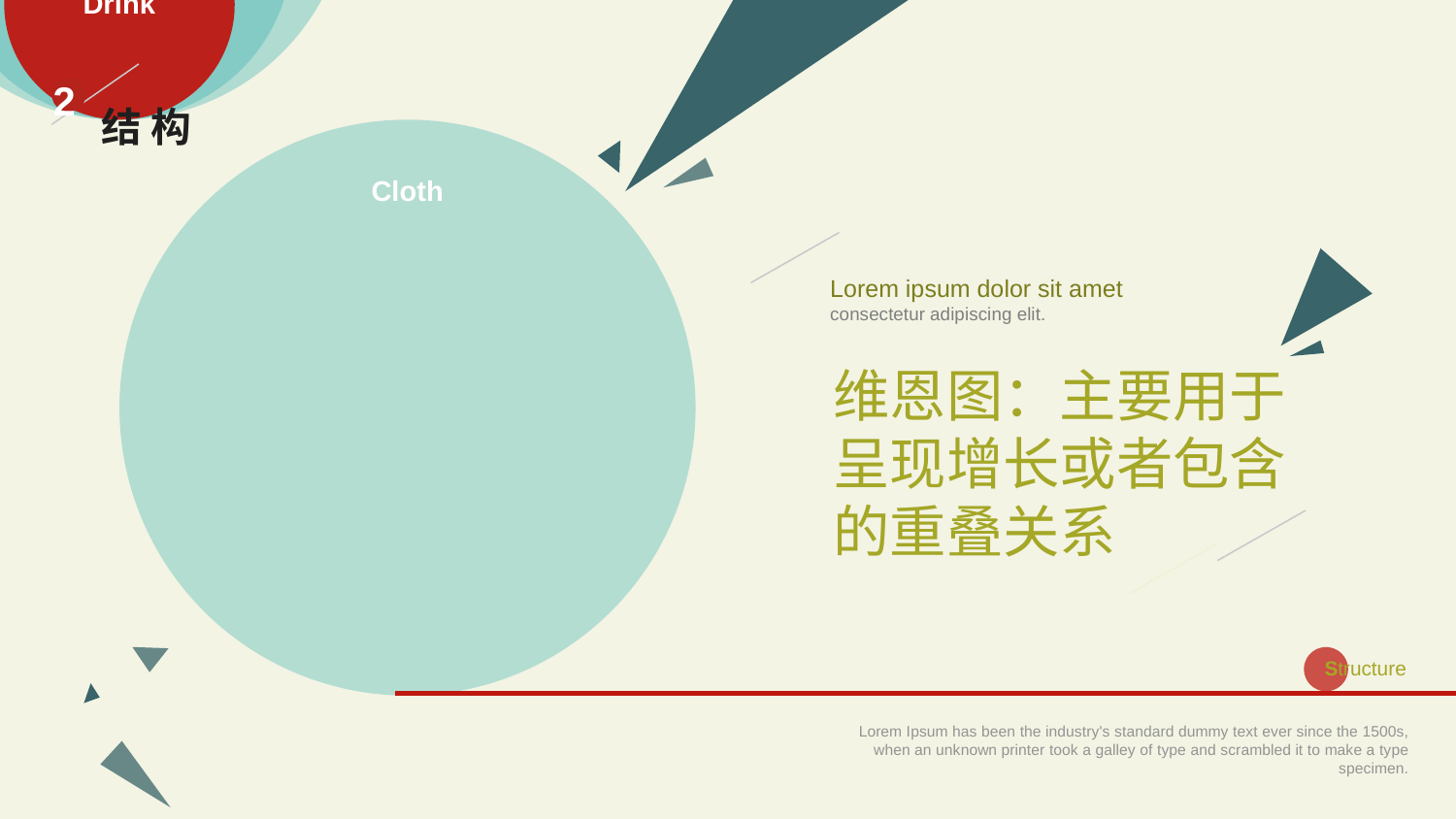

2

结 构
Cloth
Drink

Lorem ipsum dolor sit amet consectetur adipiscing elit.

维恩图：主要用于呈现增长或者包含的重叠关系
Structure

Lorem Ipsum has been the industry's standard dummy text ever since the 1500s, when an unknown printer took a galley of type and scrambled it to make a type specimen.